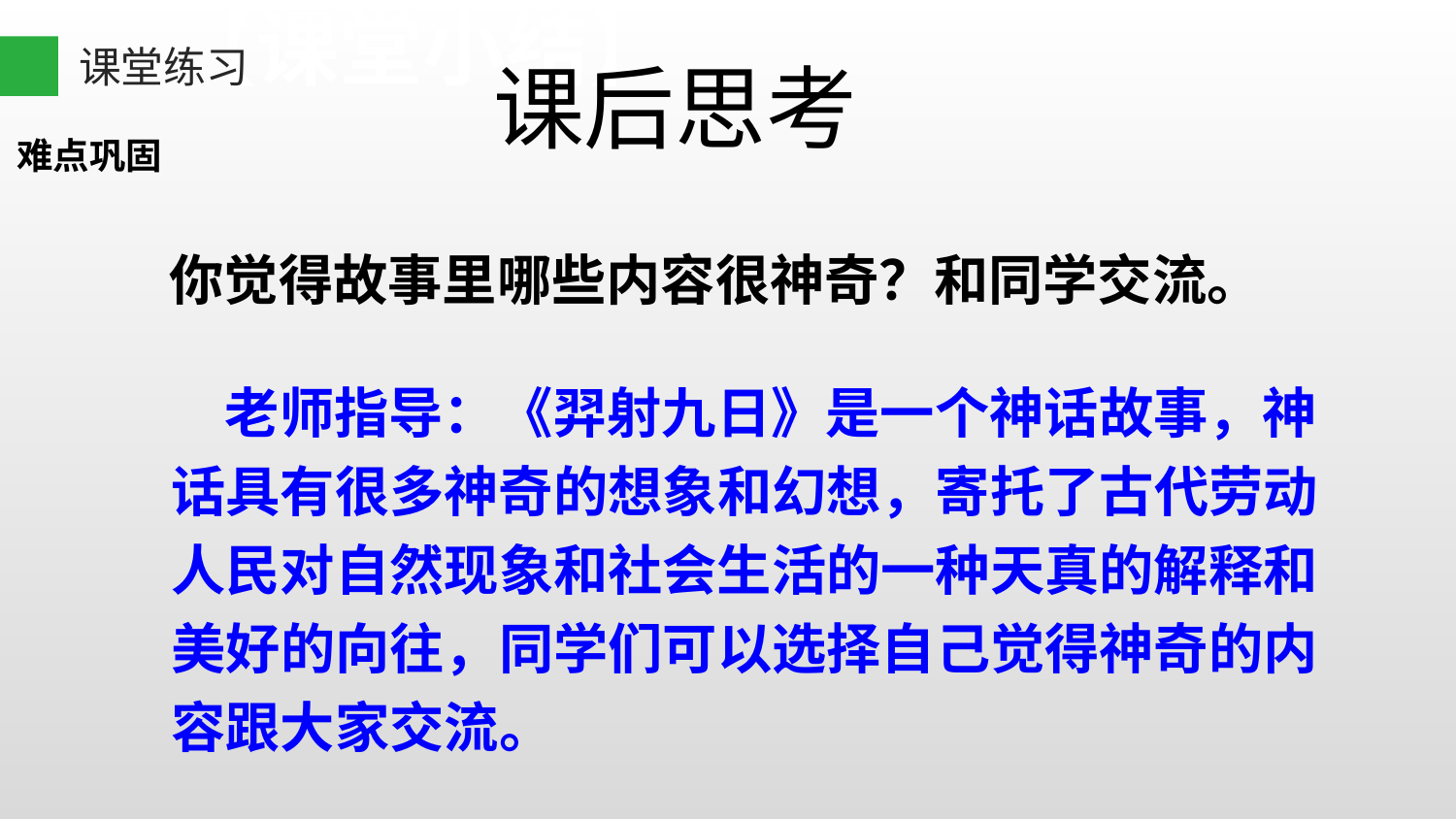

【课堂小结】
课堂练习

课后思考
难点巩固
    你觉得故事里哪些内容很神奇？和同学交流。
    老师指导：《羿射九日》是一个神话故事，神话具有很多神奇的想象和幻想，寄托了古代劳动人民对自然现象和社会生活的一种天真的解释和美好的向往，同学们可以选择自己觉得神奇的内容跟大家交流。